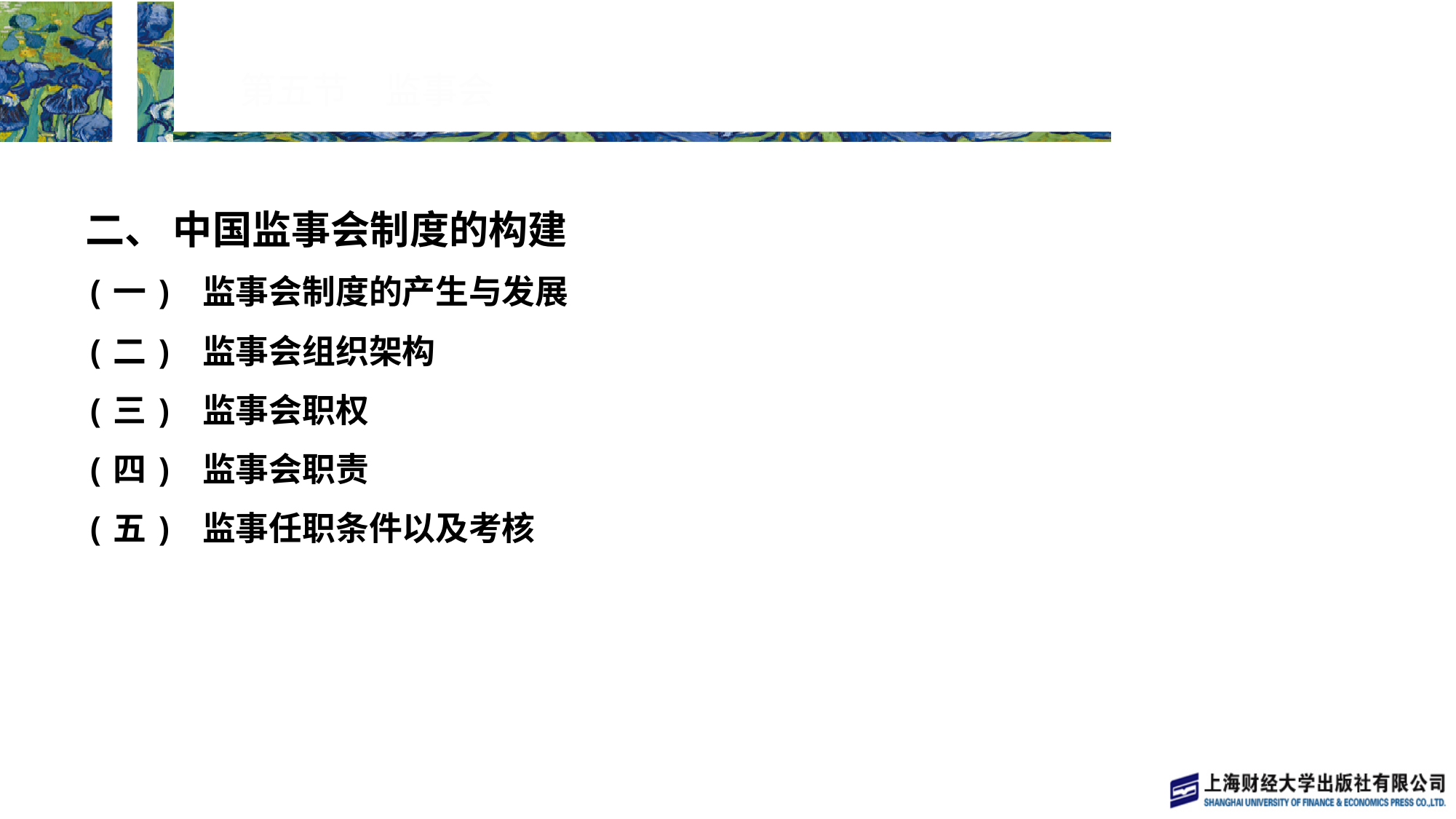

# 第五节　监事会
二、 中国监事会制度的构建
(一) 监事会制度的产生与发展
(二) 监事会组织架构
(三) 监事会职权
(四) 监事会职责
(五) 监事任职条件以及考核